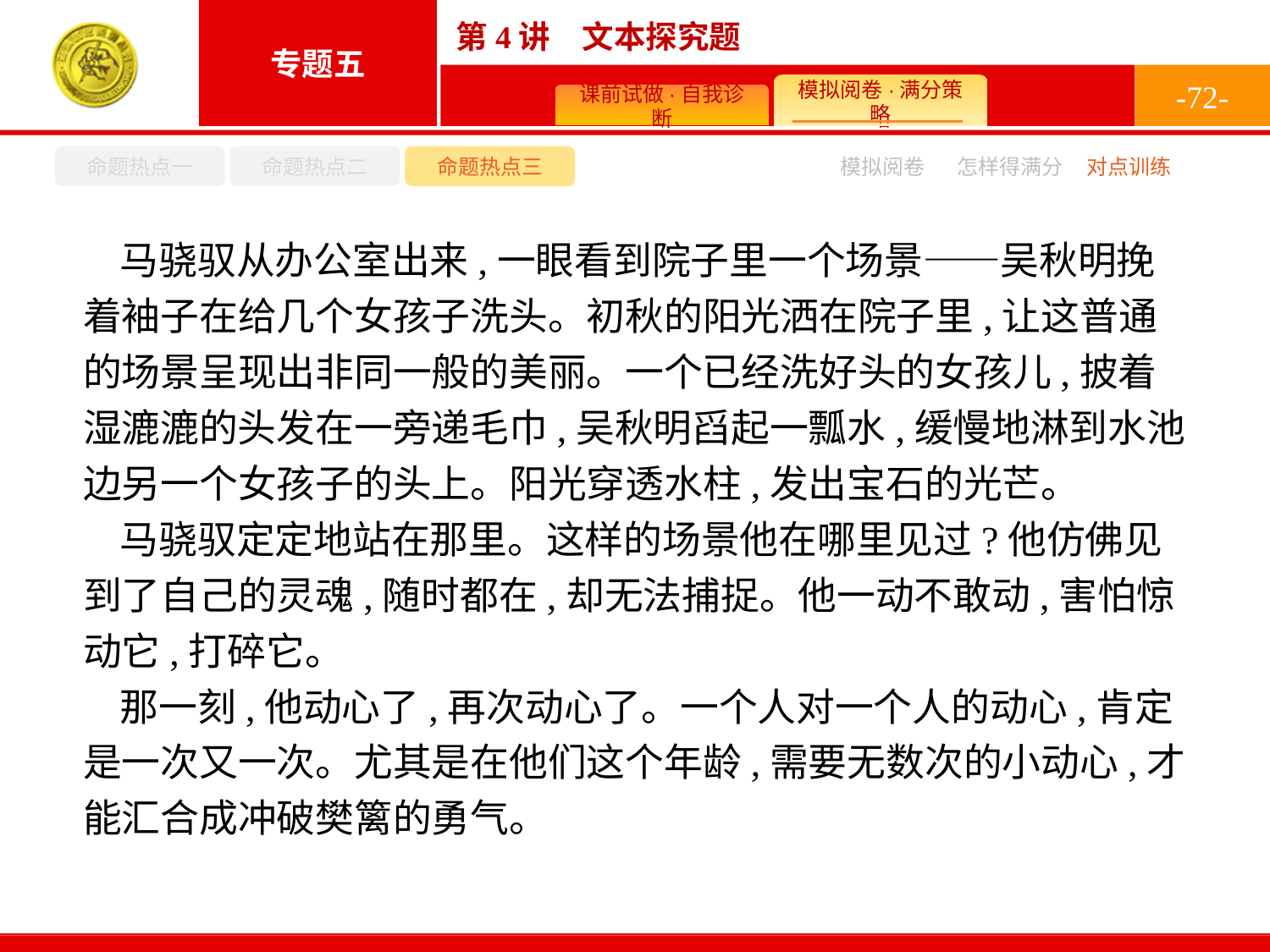

-72-
命题热点一
命题热点二
命题热点三
模拟阅卷
怎样得满分
对点训练
马骁驭从办公室出来,一眼看到院子里一个场景——吴秋明挽着袖子在给几个女孩子洗头。初秋的阳光洒在院子里,让这普通的场景呈现出非同一般的美丽。一个已经洗好头的女孩儿,披着湿漉漉的头发在一旁递毛巾,吴秋明舀起一瓢水,缓慢地淋到水池边另一个女孩子的头上。阳光穿透水柱,发出宝石的光芒。
马骁驭定定地站在那里。这样的场景他在哪里见过?他仿佛见到了自己的灵魂,随时都在,却无法捕捉。他一动不敢动,害怕惊动它,打碎它。
那一刻,他动心了,再次动心了。一个人对一个人的动心,肯定是一次又一次。尤其是在他们这个年龄,需要无数次的小动心,才能汇合成冲破樊篱的勇气。